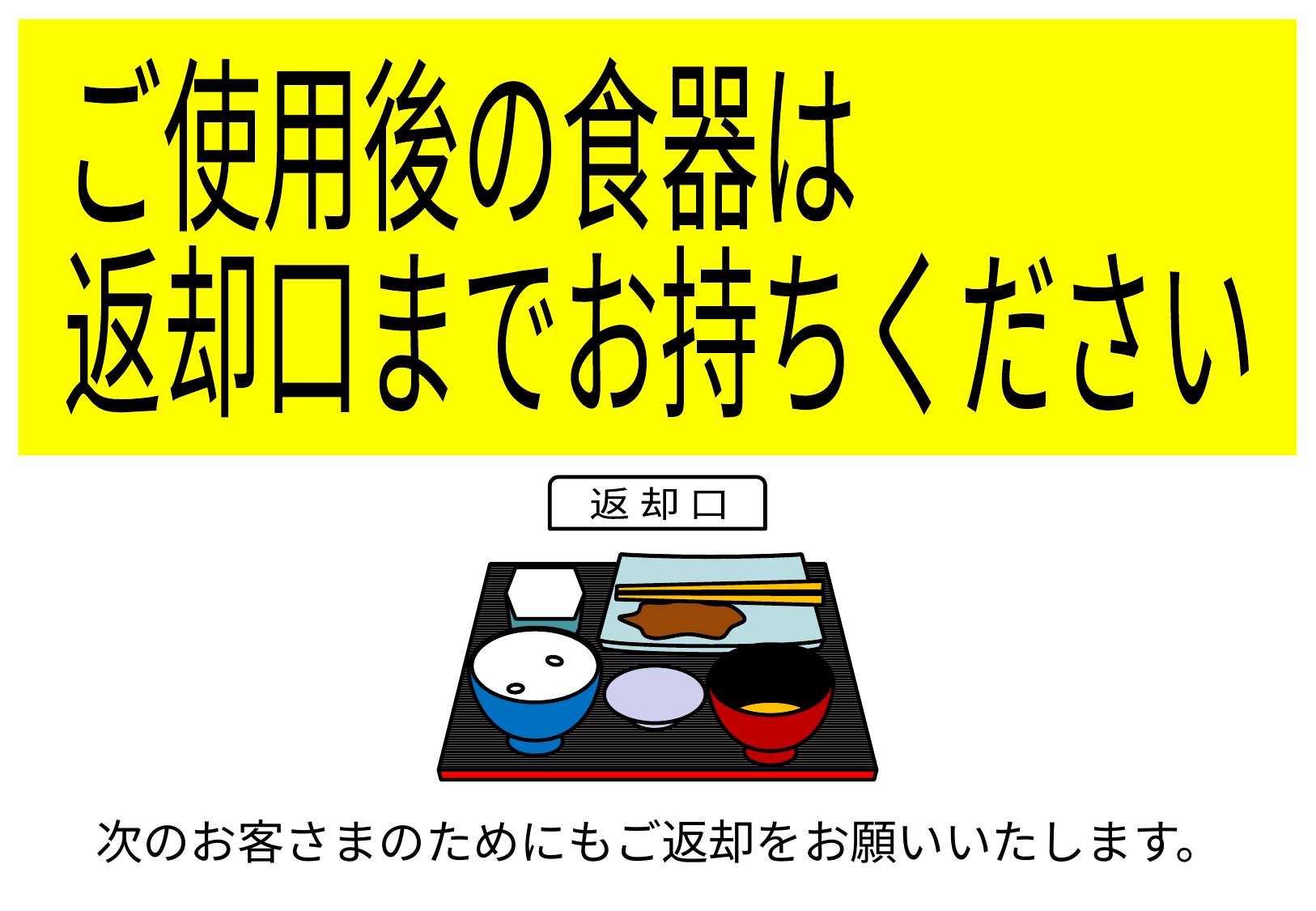

ご使用後の食器は
返却口までお持ちください

返 却 口

次のお客さまのためにもご返却をお願いいたします。